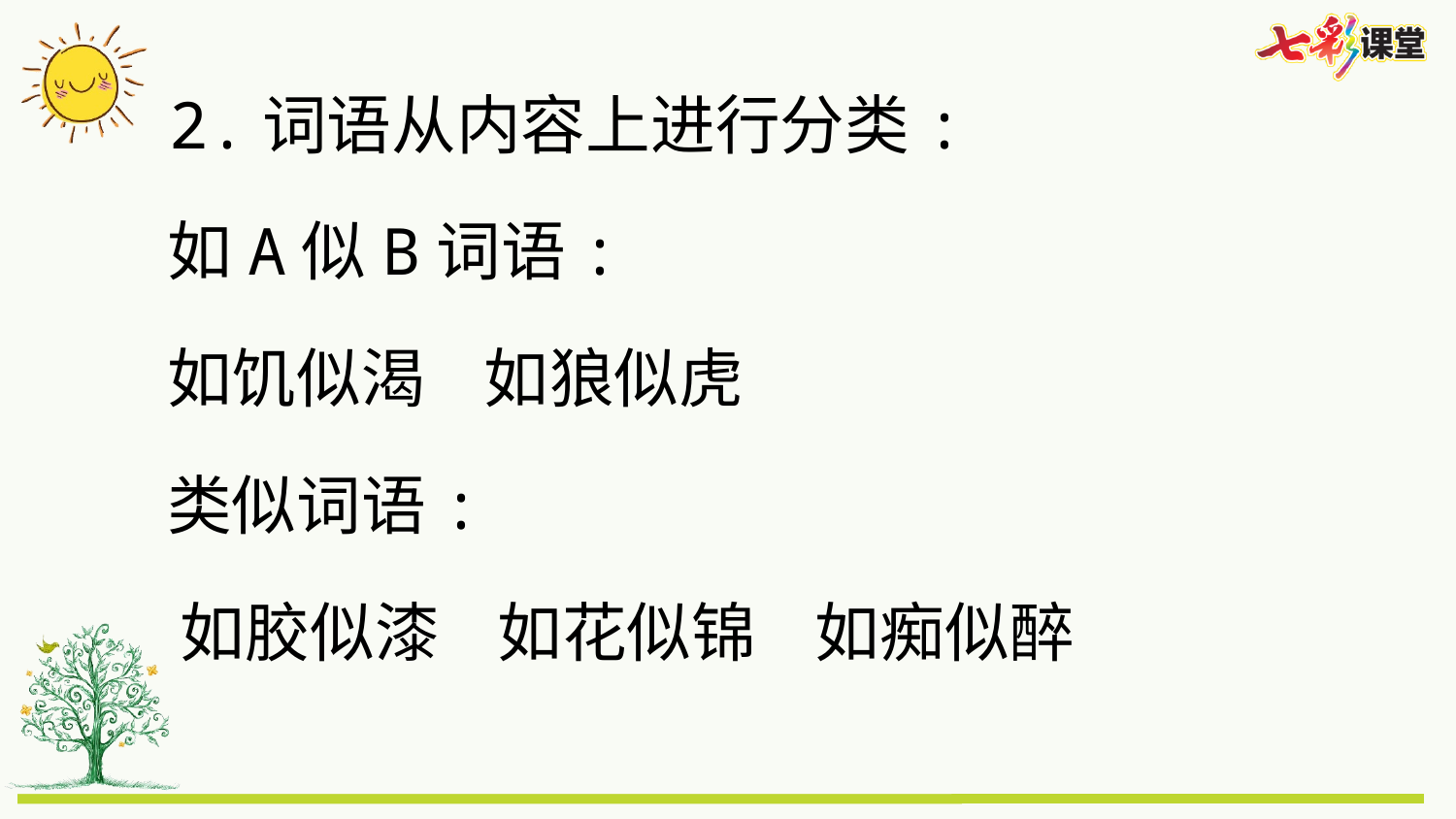

2.词语从内容上进行分类:
如A似B词语:
如饥似渴    如狼似虎
类似词语:
如胶似漆    如花似锦    如痴似醉